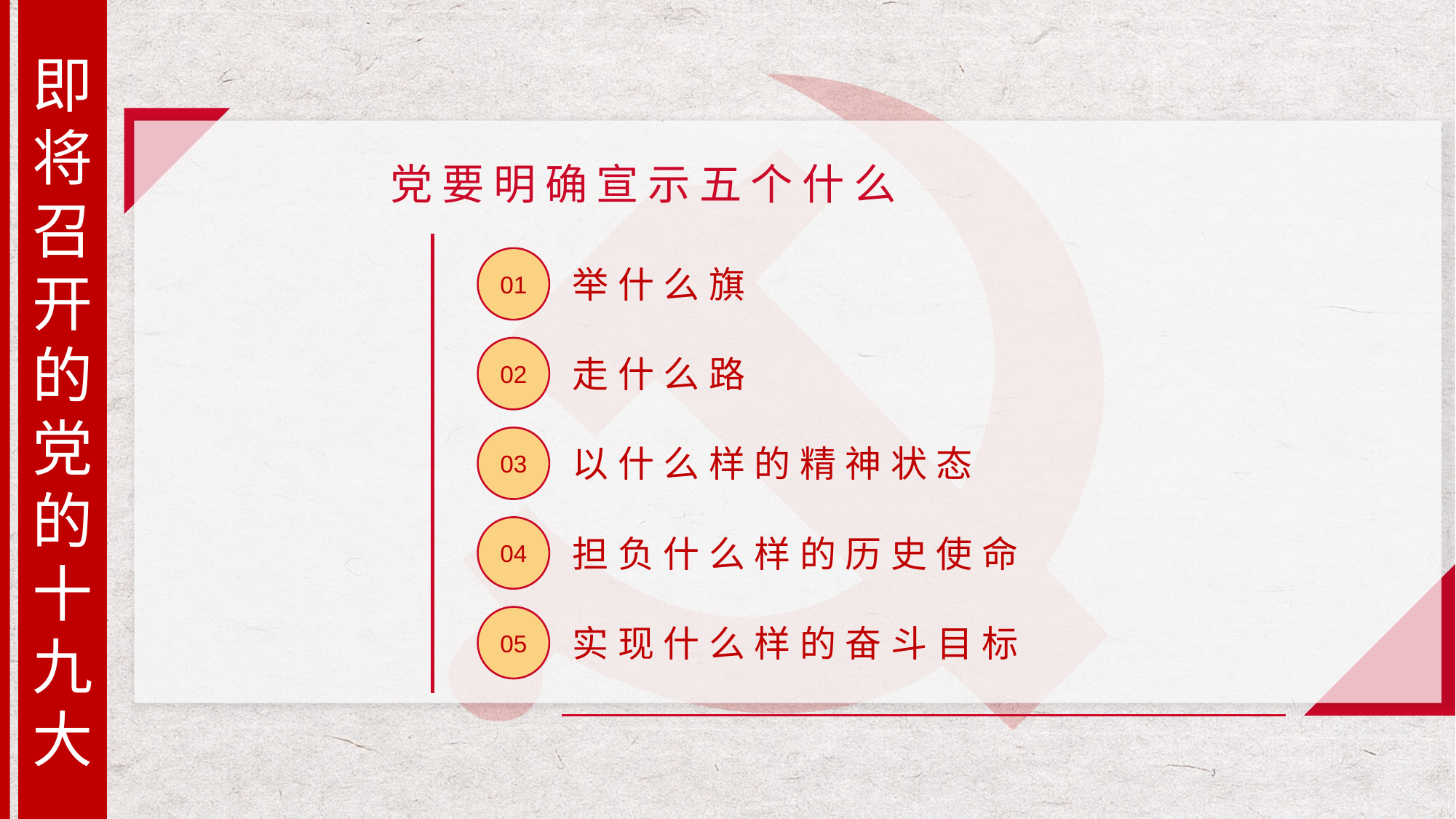

即将召开的党的十九大

党要明确宣示五个什么
01
举什么旗
02
走什么路
03
以什么样的精神状态
04
担负什么样的历史使命

05
实现什么样的奋斗目标